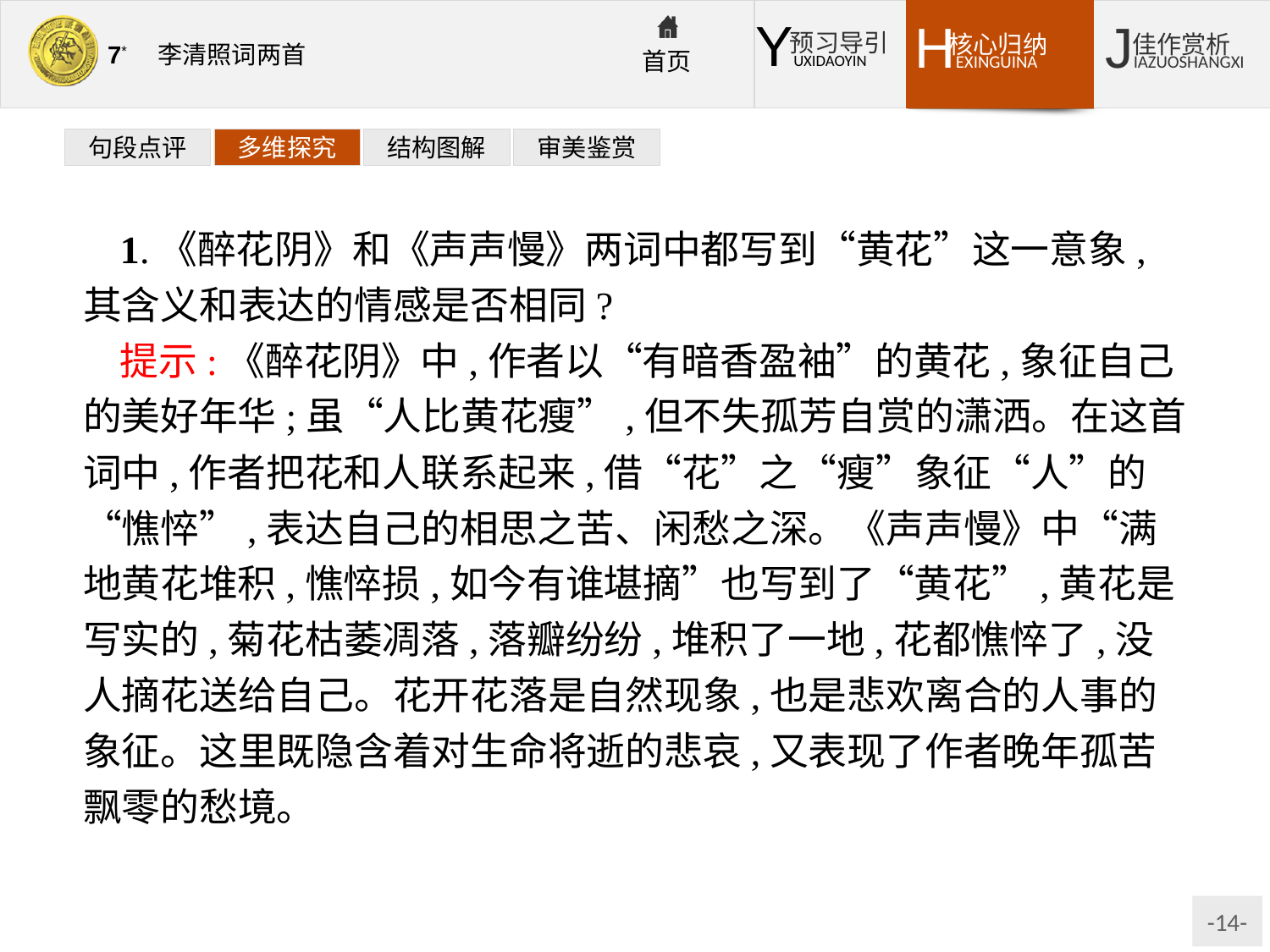

句段点评
多维探究
结构图解
审美鉴赏
1.《醉花阴》和《声声慢》两词中都写到“黄花”这一意象,其含义和表达的情感是否相同?
提示:《醉花阴》中,作者以“有暗香盈袖”的黄花,象征自己的美好年华;虽“人比黄花瘦”,但不失孤芳自赏的潇洒。在这首词中,作者把花和人联系起来,借“花”之“瘦”象征“人”的“憔悴”,表达自己的相思之苦、闲愁之深。《声声慢》中“满地黄花堆积,憔悴损,如今有谁堪摘”也写到了“黄花”,黄花是写实的,菊花枯萎凋落,落瓣纷纷,堆积了一地,花都憔悴了,没人摘花送给自己。花开花落是自然现象,也是悲欢离合的人事的象征。这里既隐含着对生命将逝的悲哀,又表现了作者晚年孤苦飘零的愁境。